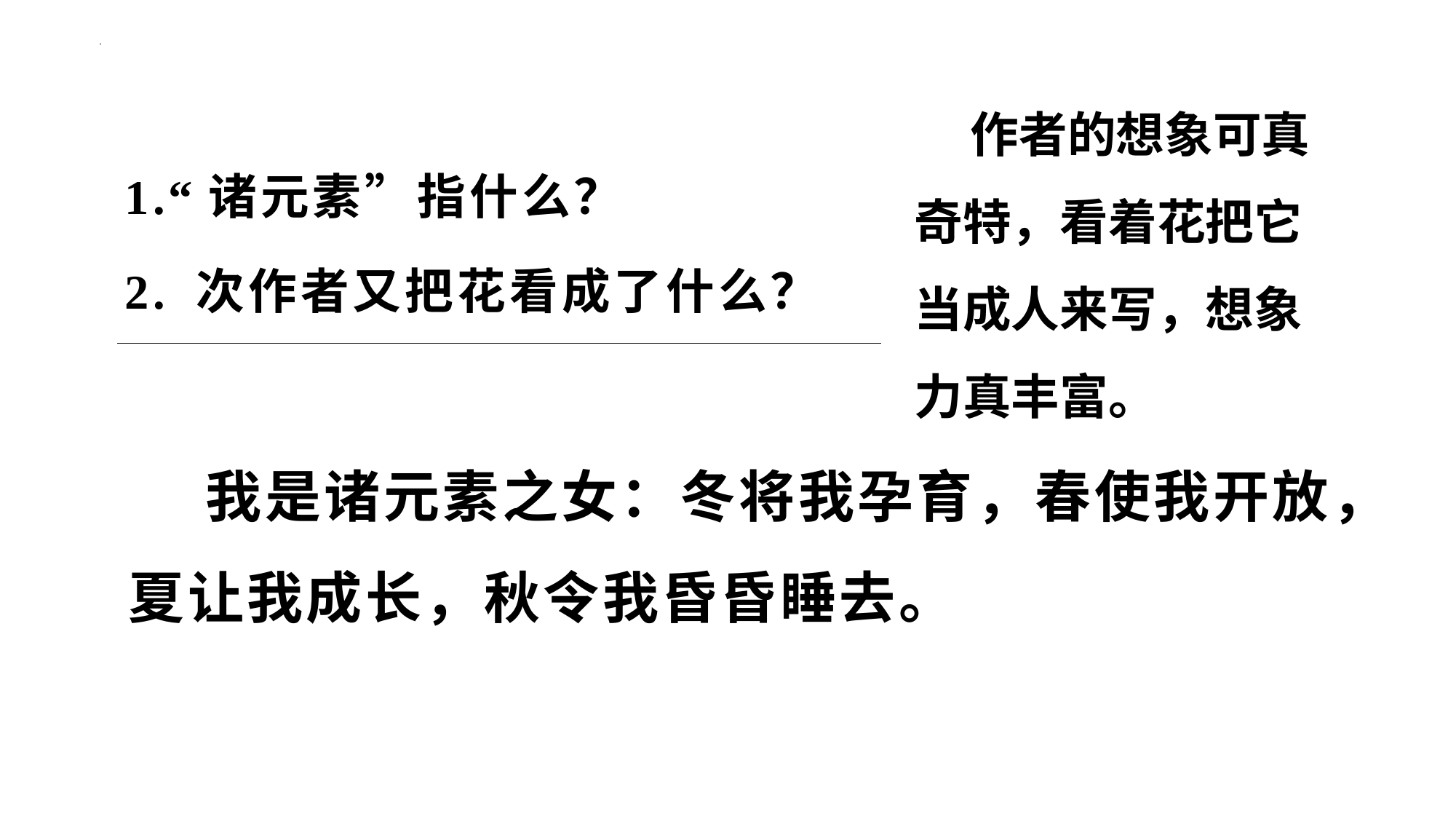

作者的想象可真奇特，看着花把它当成人来写，想象力真丰富。
1.“诸元素”指什么？
2. 次作者又把花看成了什么？
    我是诸元素之女：冬将我孕育，春使我开放，夏让我成长，秋令我昏昏睡去。